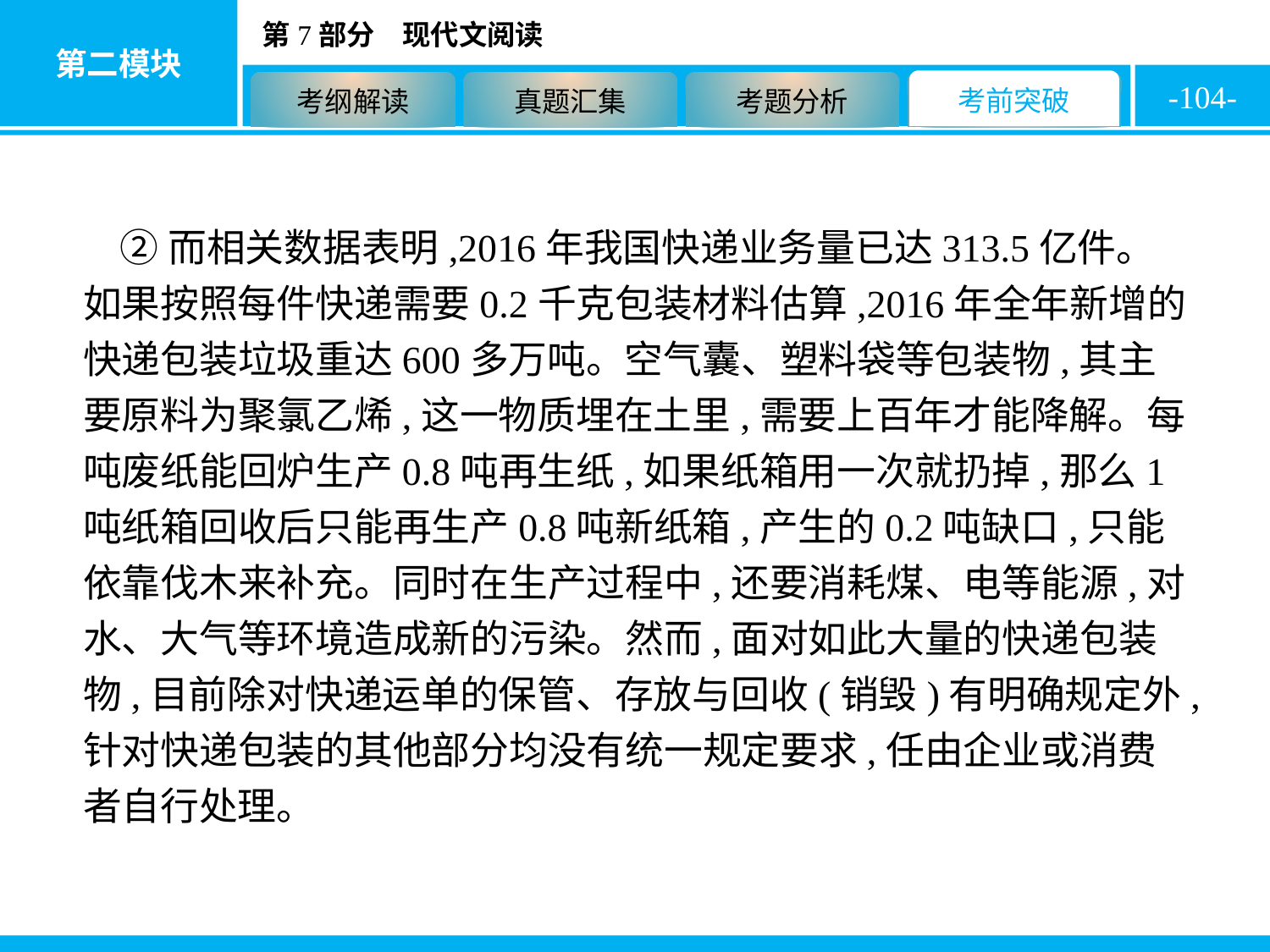

-104-
②而相关数据表明,2016年我国快递业务量已达313.5亿件。如果按照每件快递需要0.2千克包装材料估算,2016年全年新增的快递包装垃圾重达600多万吨。空气囊、塑料袋等包装物,其主要原料为聚氯乙烯,这一物质埋在土里,需要上百年才能降解。每吨废纸能回炉生产0.8吨再生纸,如果纸箱用一次就扔掉,那么1吨纸箱回收后只能再生产0.8吨新纸箱,产生的0.2吨缺口,只能依靠伐木来补充。同时在生产过程中,还要消耗煤、电等能源,对水、大气等环境造成新的污染。然而,面对如此大量的快递包装物,目前除对快递运单的保管、存放与回收(销毁)有明确规定外,针对快递包装的其他部分均没有统一规定要求,任由企业或消费者自行处理。